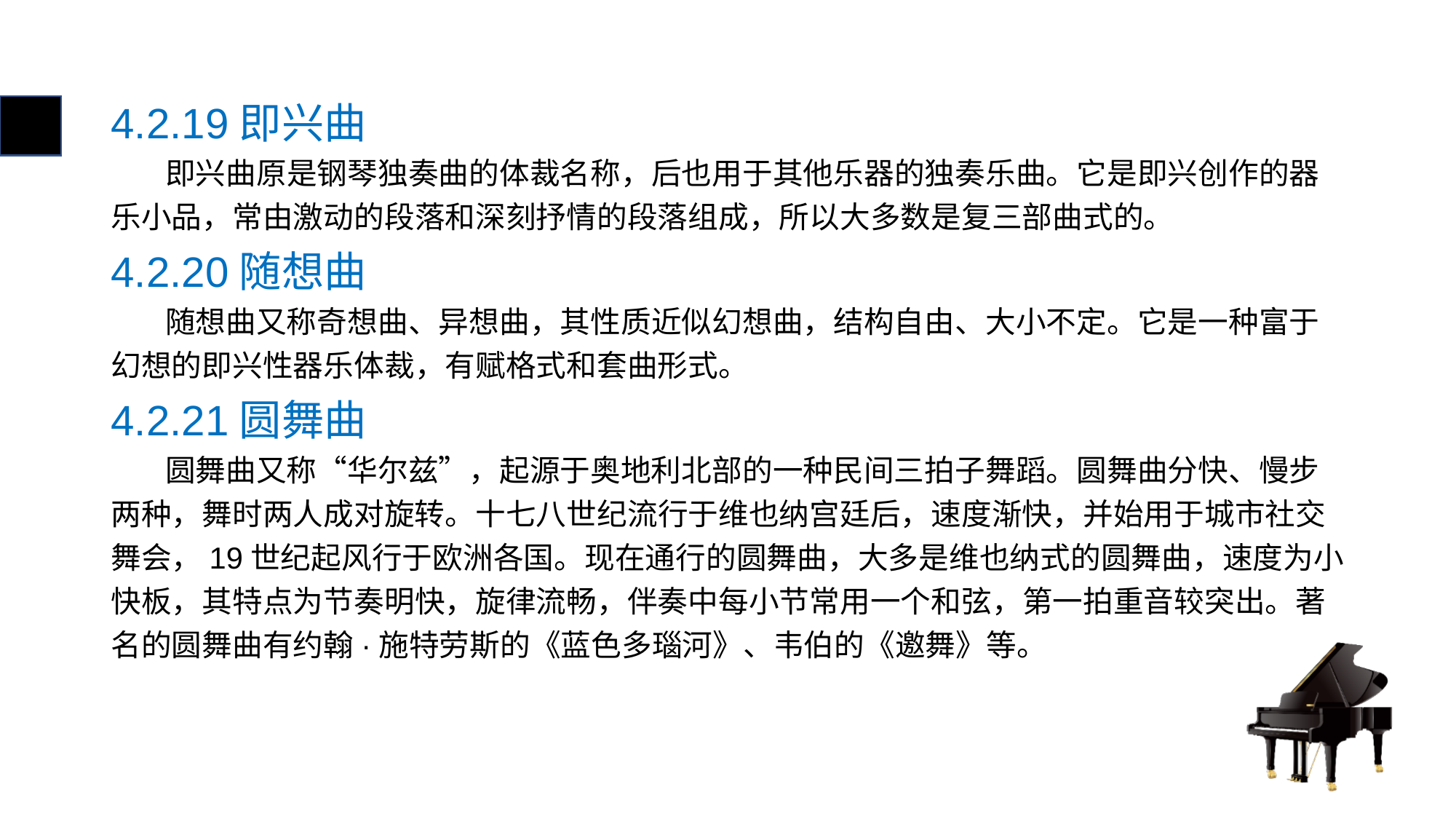

# 4.2.19即兴曲
       即兴曲原是钢琴独奏曲的体裁名称，后也用于其他乐器的独奏乐曲。它是即兴创作的器乐小品，常由激动的段落和深刻抒情的段落组成，所以大多数是复三部曲式的。
4.2.20随想曲
       随想曲又称奇想曲、异想曲，其性质近似幻想曲，结构自由、大小不定。它是一种富于幻想的即兴性器乐体裁，有赋格式和套曲形式。
4.2.21圆舞曲
       圆舞曲又称“华尔兹”，起源于奥地利北部的一种民间三拍子舞蹈。圆舞曲分快、慢步两种，舞时两人成对旋转。十七八世纪流行于维也纳宫廷后，速度渐快，并始用于城市社交舞会，19世纪起风行于欧洲各国。现在通行的圆舞曲，大多是维也纳式的圆舞曲，速度为小快板，其特点为节奏明快，旋律流畅，伴奏中每小节常用一个和弦，第一拍重音较突出。著名的圆舞曲有约翰·施特劳斯的《蓝色多瑙河》、韦伯的《邀舞》等。